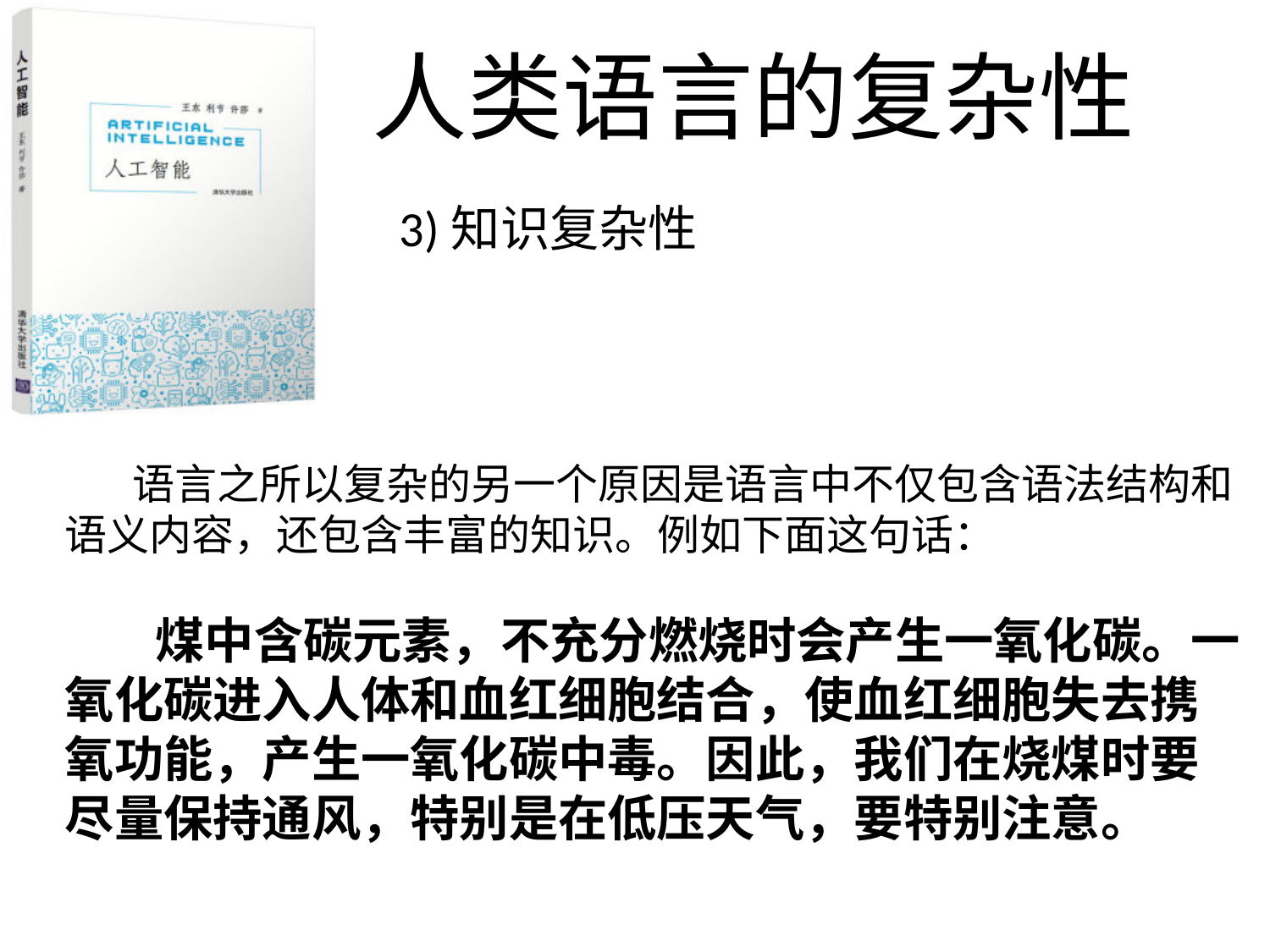

人类语言的复杂性
3)知识复杂性
      语言之所以复杂的另一个原因是语言中不仅包含语法结构和语义内容，还包含丰富的知识。例如下面这句话：

       煤中含碳元素，不充分燃烧时会产生一氧化碳。一氧化碳进入人体和血红细胞结合，使血红细胞失去携氧功能，产生一氧化碳中毒。因此，我们在烧煤时要尽量保持通风，特别是在低压天气，要特别注意。